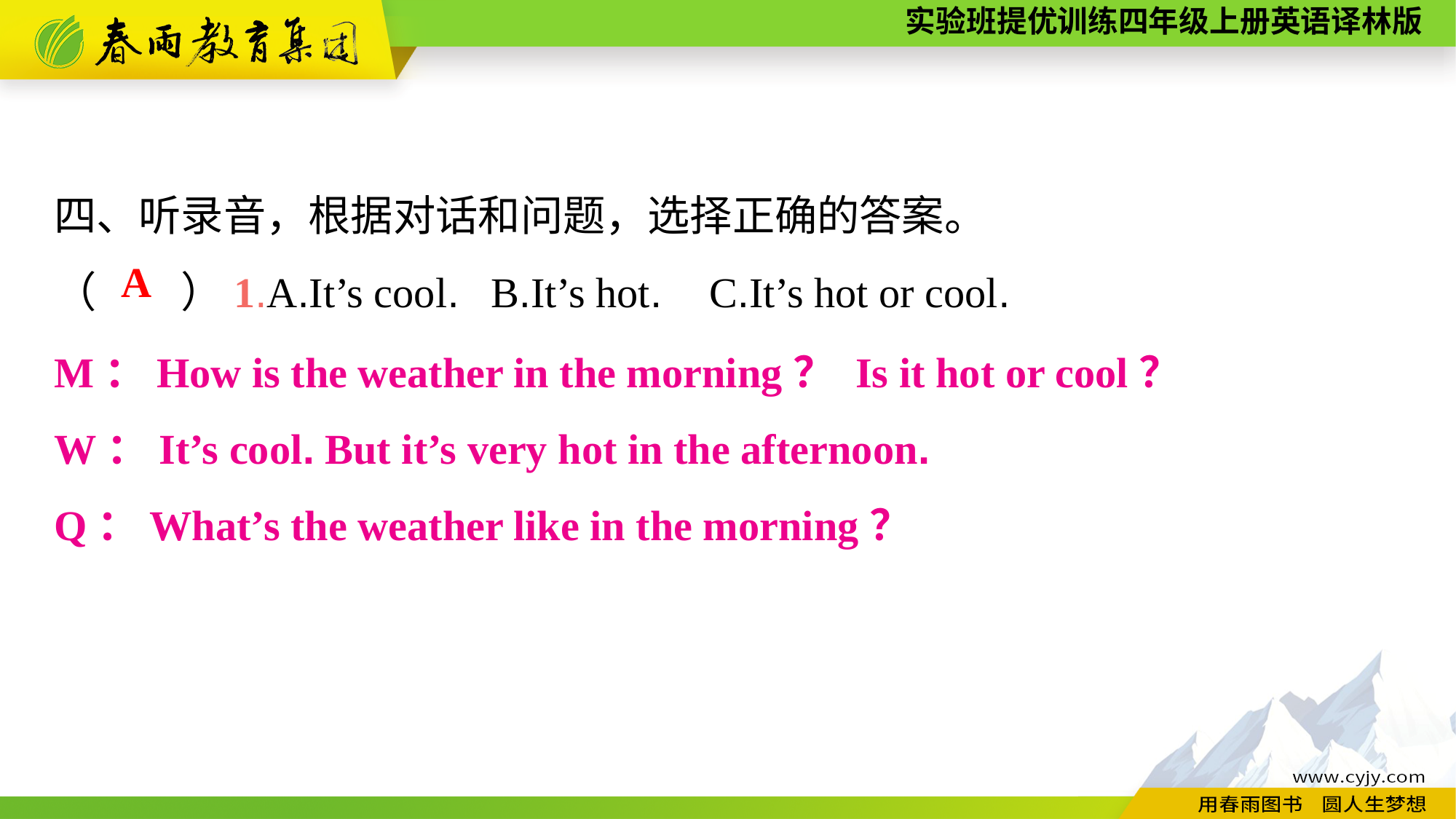

四、听录音，根据对话和问题，选择正确的答案。
（　　）1.A.It’s cool.	B.It’s hot.	C.It’s hot or cool.
A
M：How is the weather in the morning？ Is it hot or cool？
W：It’s cool. But it’s very hot in the afternoon.
Q：What’s the weather like in the morning？